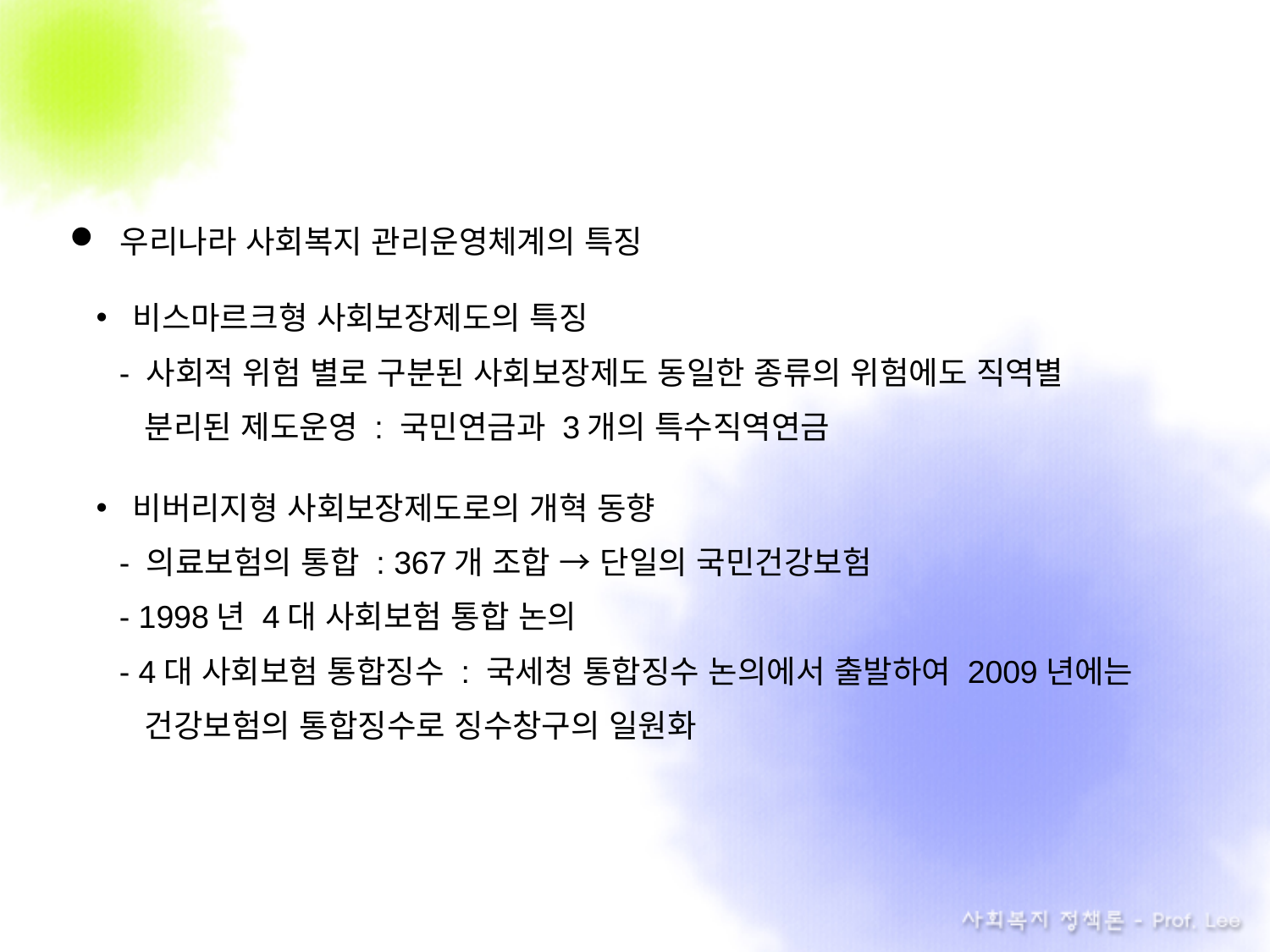

우리나라 사회복지 관리운영체계의 특징

비스마르크형 사회보장제도의 특징
    - 사회적 위험 별로 구분된 사회보장제도 동일한 종류의 위험에도 직역별
      분리된 제도운영 : 국민연금과 3개의 특수직역연금

비버리지형 사회보장제도로의 개혁 동향
    - 의료보험의 통합 : 367개 조합 → 단일의 국민건강보험
    - 1998년 4대 사회보험 통합 논의
    - 4대 사회보험 통합징수 : 국세청 통합징수 논의에서 출발하여 2009년에는
      건강보험의 통합징수로 징수창구의 일원화